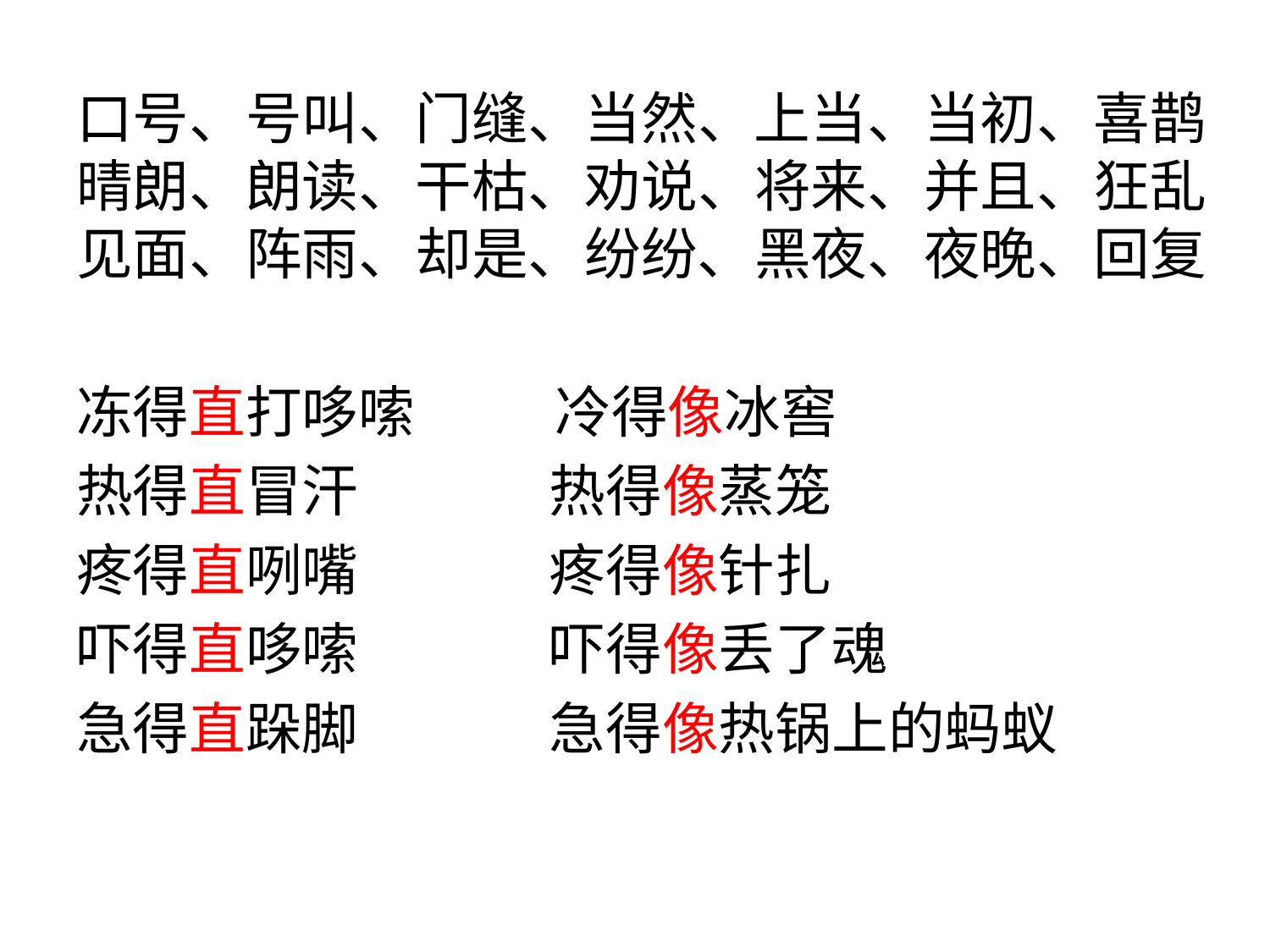

口号、号叫、门缝、当然、上当、当初、喜鹊晴朗、朗读、干枯、劝说、将来、并且、狂乱见面、阵雨、却是、纷纷、黑夜、夜晚、回复

冻得直打哆嗦           冷得像冰窖
热得直冒汗               热得像蒸笼
疼得直咧嘴               疼得像针扎
吓得直哆嗦               吓得像丢了魂
急得直跺脚               急得像热锅上的蚂蚁